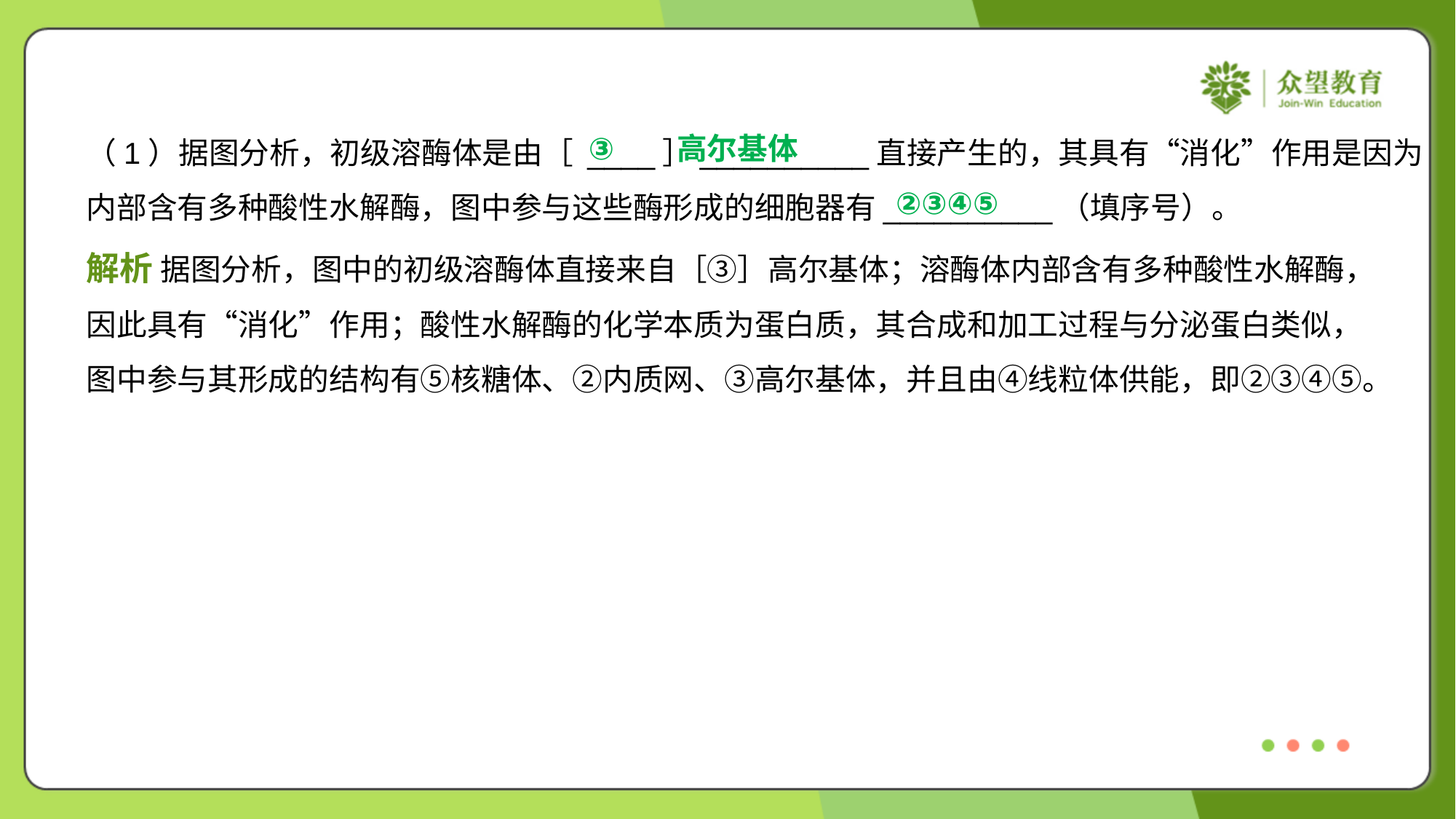

③
高尔基体
（1）据图分析，初级溶酶体是由［ ____］__________直接产生的，其具有“消化”作用是因为
内部含有多种酸性水解酶，图中参与这些酶形成的细胞器有__________（填序号）。
②③④⑤
解析 据图分析，图中的初级溶酶体直接来自［③］高尔基体；溶酶体内部含有多种酸性水解酶，
因此具有“消化”作用；酸性水解酶的化学本质为蛋白质，其合成和加工过程与分泌蛋白类似，
图中参与其形成的结构有⑤核糖体、②内质网、③高尔基体，并且由④线粒体供能，即②③④⑤。